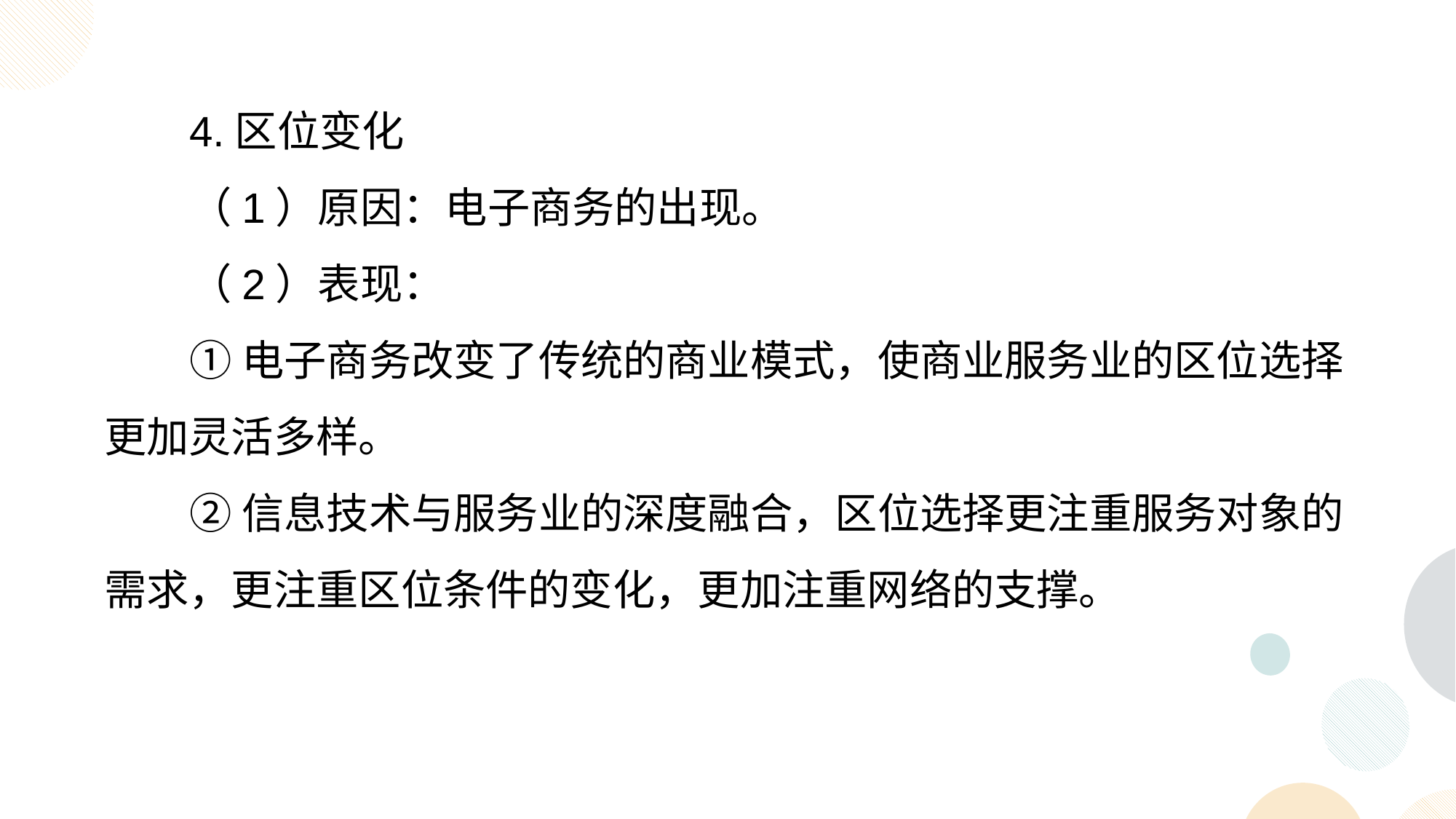

4.区位变化
（1）原因：电子商务的出现。
（2）表现：
①电子商务改变了传统的商业模式，使商业服务业的区位选择更加灵活多样。
②信息技术与服务业的深度融合，区位选择更注重服务对象的需求，更注重区位条件的变化，更加注重网络的支撑。